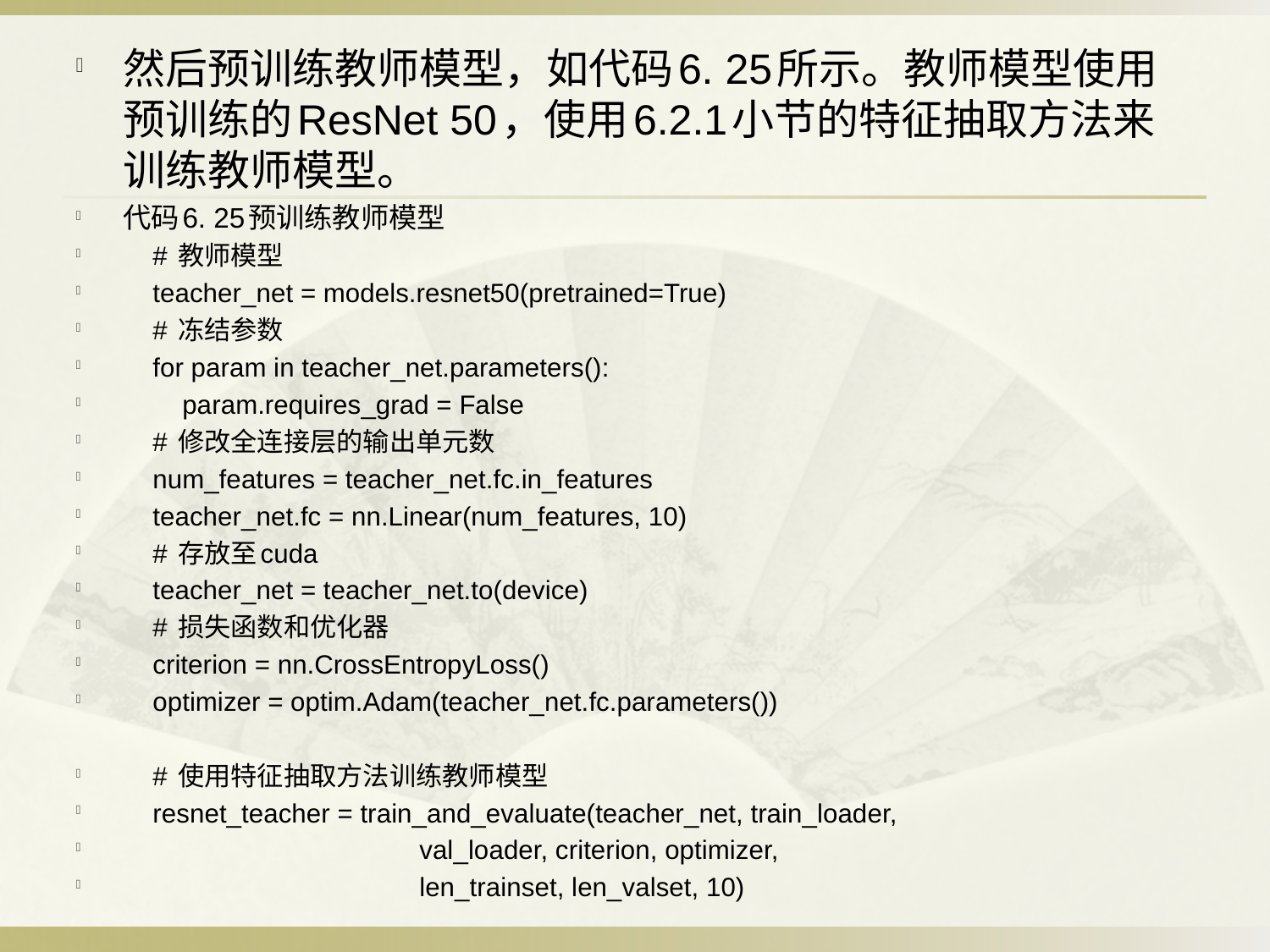

然后预训练教师模型，如代码6. 25所示。教师模型使用预训练的ResNet 50，使用6.2.1小节的特征抽取方法来训练教师模型。
代码6. 25预训练教师模型
    # 教师模型
    teacher_net = models.resnet50(pretrained=True)
    # 冻结参数
    for param in teacher_net.parameters():
        param.requires_grad = False
    # 修改全连接层的输出单元数
    num_features = teacher_net.fc.in_features
    teacher_net.fc = nn.Linear(num_features, 10)
    # 存放至cuda
    teacher_net = teacher_net.to(device)
    # 损失函数和优化器
    criterion = nn.CrossEntropyLoss()
    optimizer = optim.Adam(teacher_net.fc.parameters())

    # 使用特征抽取方法训练教师模型
    resnet_teacher = train_and_evaluate(teacher_net, train_loader,
                                        val_loader, criterion, optimizer,
                                        len_trainset, len_valset, 10)